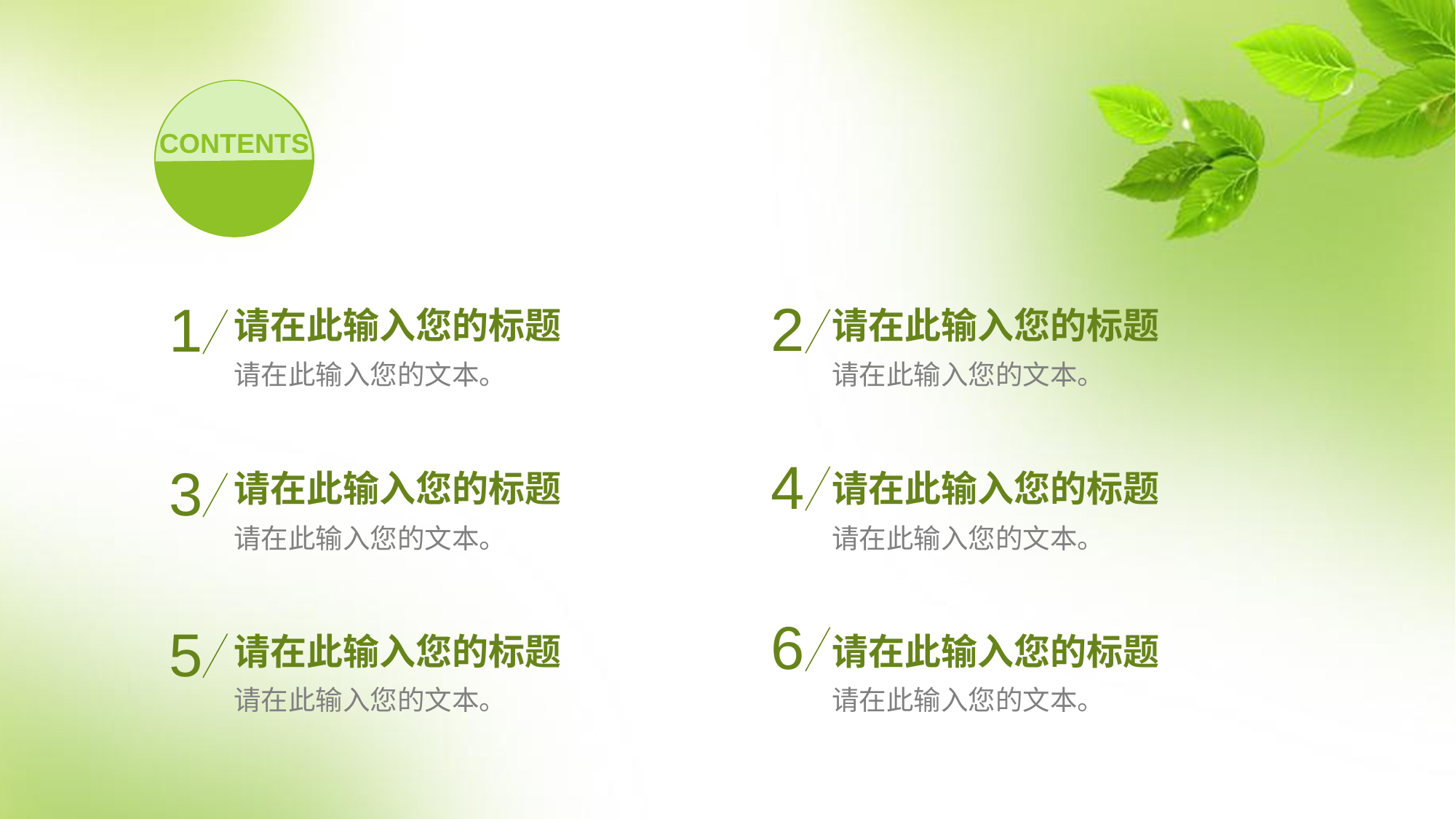

CONTENTS
1

2

请在此输入您的标题
请在此输入您的标题
请在此输入您的文本。
请在此输入您的文本。
4

3

请在此输入您的标题
请在此输入您的标题
请在此输入您的文本。
请在此输入您的文本。
6

5

请在此输入您的标题
请在此输入您的标题
请在此输入您的文本。
请在此输入您的文本。